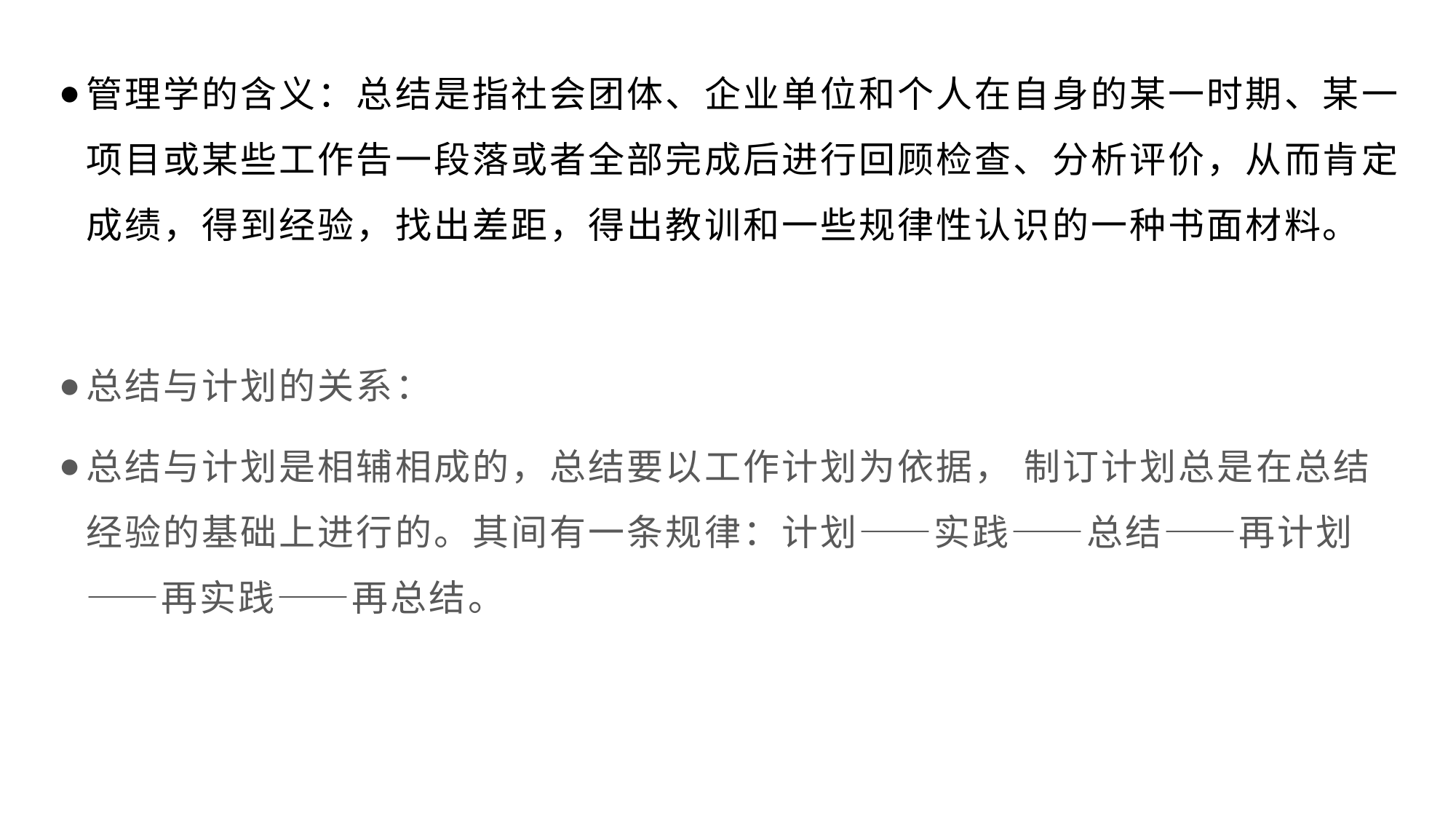

管理学的含义：总结是指社会团体、企业单位和个人在自身的某一时期、某一项目或某些工作告一段落或者全部完成后进行回顾检查、分析评价，从而肯定成绩，得到经验，找出差距，得出教训和一些规律性认识的一种书面材料。

总结与计划的关系：
总结与计划是相辅相成的，总结要以工作计划为依据， 制订计划总是在总结经验的基础上进行的。其间有一条规律：计划——实践——总结——再计划——再实践——再总结。